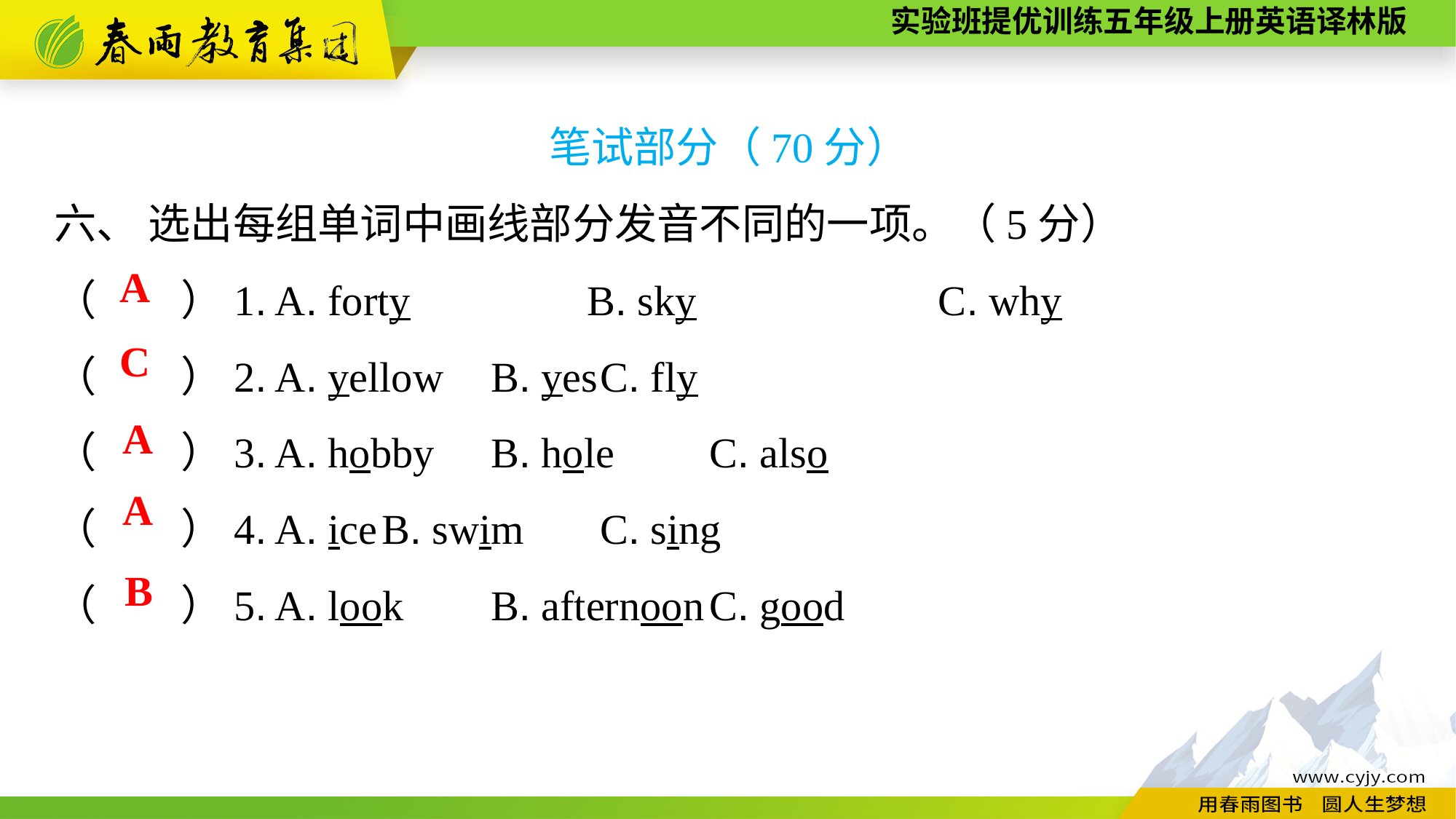

笔试部分（70分）
六、 选出每组单词中画线部分发音不同的一项。（5分）
（　　）1. A. forty　　　   B. sky　　　　　 C. why
（　　）2. A. yellow	B. yes	C. fly
（　　）3. A. hobby	B. hole	C. also
（　　）4. A. ice	B. swim	C. sing
（　　）5. A. look	B. afternoon	C. good
A
C
A
A
B